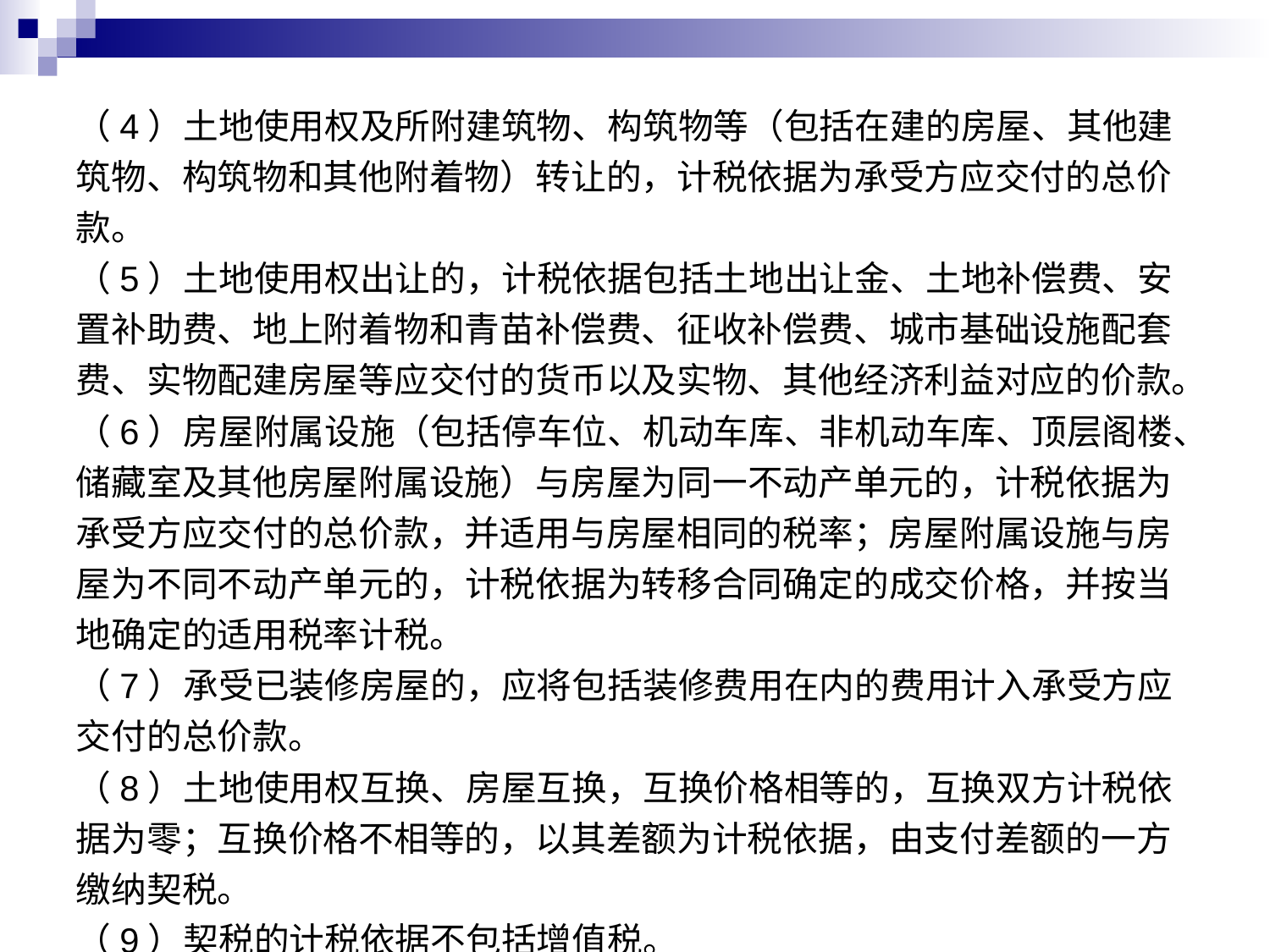

#
（4）土地使用权及所附建筑物、构筑物等（包括在建的房屋、其他建筑物、构筑物和其他附着物）转让的，计税依据为承受方应交付的总价款。
（5）土地使用权出让的，计税依据包括土地出让金、土地补偿费、安置补助费、地上附着物和青苗补偿费、征收补偿费、城市基础设施配套费、实物配建房屋等应交付的货币以及实物、其他经济利益对应的价款。
（6）房屋附属设施（包括停车位、机动车库、非机动车库、顶层阁楼、储藏室及其他房屋附属设施）与房屋为同一不动产单元的，计税依据为承受方应交付的总价款，并适用与房屋相同的税率；房屋附属设施与房屋为不同不动产单元的，计税依据为转移合同确定的成交价格，并按当地确定的适用税率计税。
（7）承受已装修房屋的，应将包括装修费用在内的费用计入承受方应交付的总价款。
（8）土地使用权互换、房屋互换，互换价格相等的，互换双方计税依据为零；互换价格不相等的，以其差额为计税依据，由支付差额的一方缴纳契税。
（9）契税的计税依据不包括增值税。